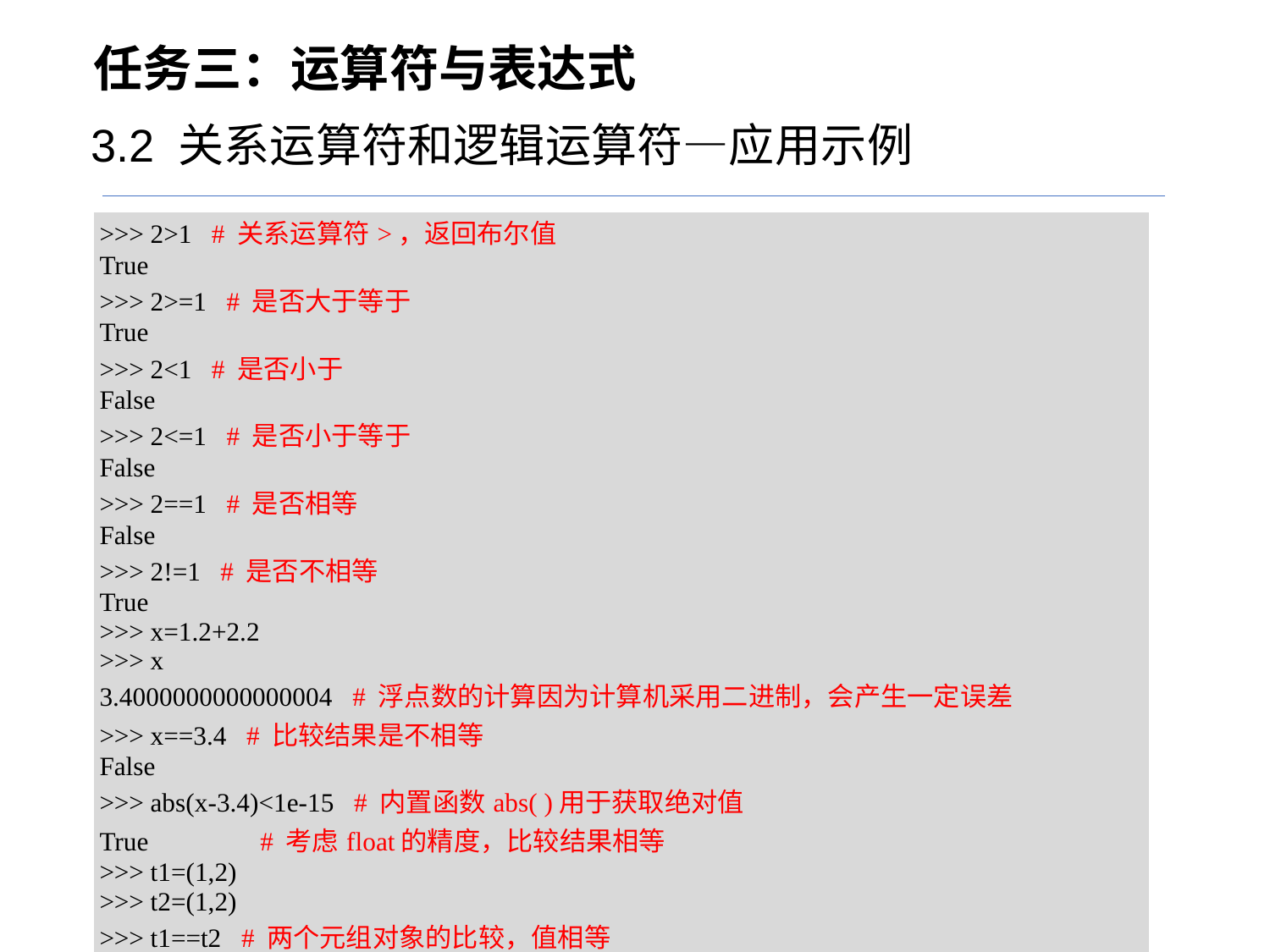

任务三：运算符与表达式
3.2 关系运算符和逻辑运算符—应用示例
| >>> 2>1 # 关系运算符>，返回布尔值 True >>> 2>=1 # 是否大于等于 True >>> 2<1 # 是否小于 False >>> 2<=1 # 是否小于等于 False >>> 2==1 # 是否相等 False >>> 2!=1 # 是否不相等 True >>> x=1.2+2.2 >>> x 3.4000000000000004 # 浮点数的计算因为计算机采用二进制，会产生一定误差 >>> x==3.4 # 比较结果是不相等 False >>> abs(x-3.4)<1e-15 # 内置函数abs( )用于获取绝对值 True # 考虑float的精度，比较结果相等 >>> t1=(1,2) >>> t2=(1,2) >>> t1==t2 # 两个元组对象的比较，值相等 True |
| --- |